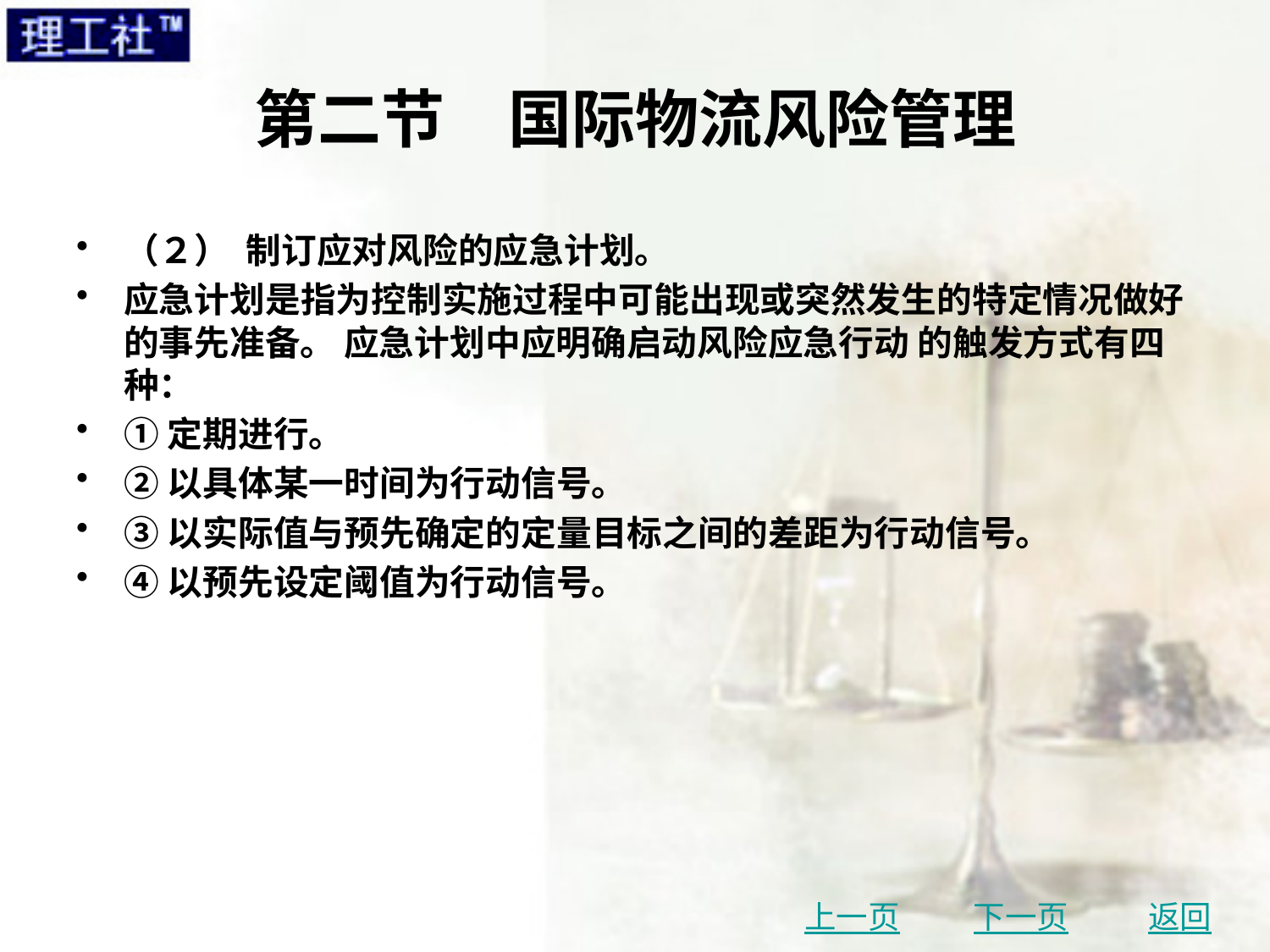

# 第二节　国际物流风险管理
（２）  制订应对风险的应急计划。
应急计划是指为控制实施过程中可能出现或突然发生的特定情况做好的事先准备。 应急计划中应明确启动风险应急行动 的触发方式有四种：
①定期进行。
②以具体某一时间为行动信号。
③以实际值与预先确定的定量目标之间的差距为行动信号。
④以预先设定阈值为行动信号。

上一页
下一页
返回